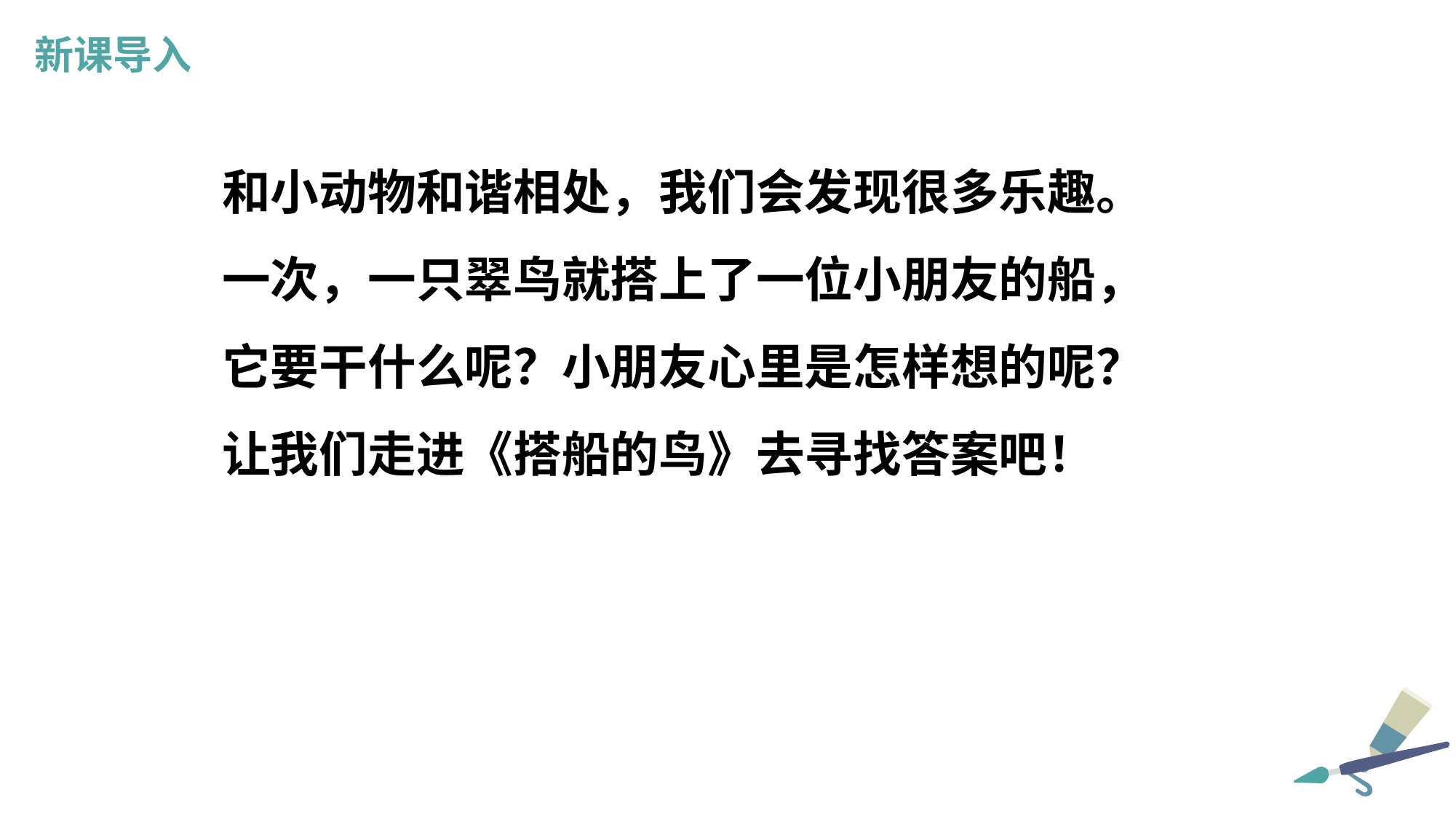

新课导入
和小动物和谐相处，我们会发现很多乐趣。一次，一只翠鸟就搭上了一位小朋友的船，它要干什么呢？小朋友心里是怎样想的呢？让我们走进《搭船的鸟》去寻找答案吧！